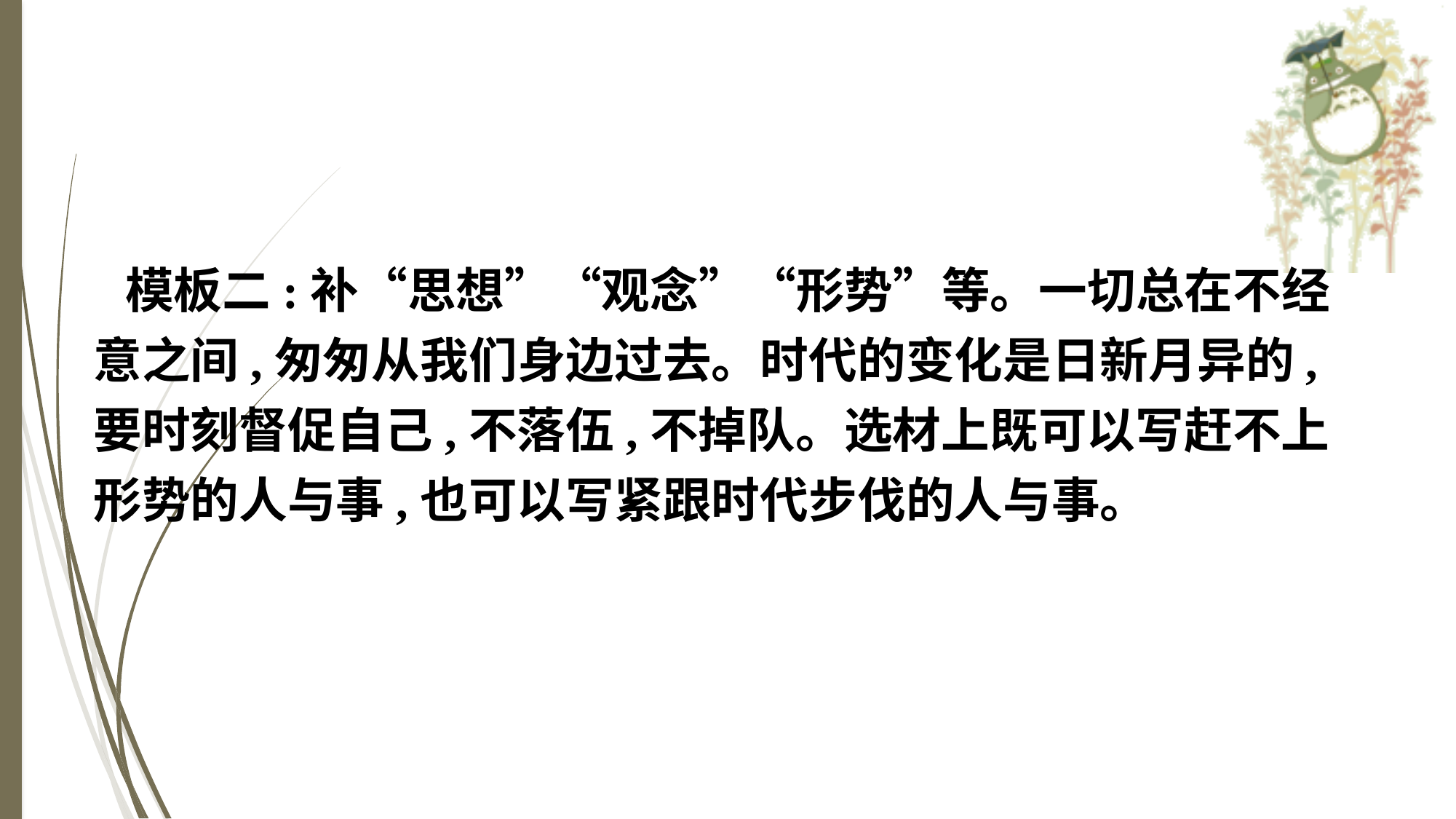

模板二:补“思想”“观念”“形势”等。一切总在不经意之间,匆匆从我们身边过去。时代的变化是日新月异的,要时刻督促自己,不落伍,不掉队。选材上既可以写赶不上形势的人与事,也可以写紧跟时代步伐的人与事。